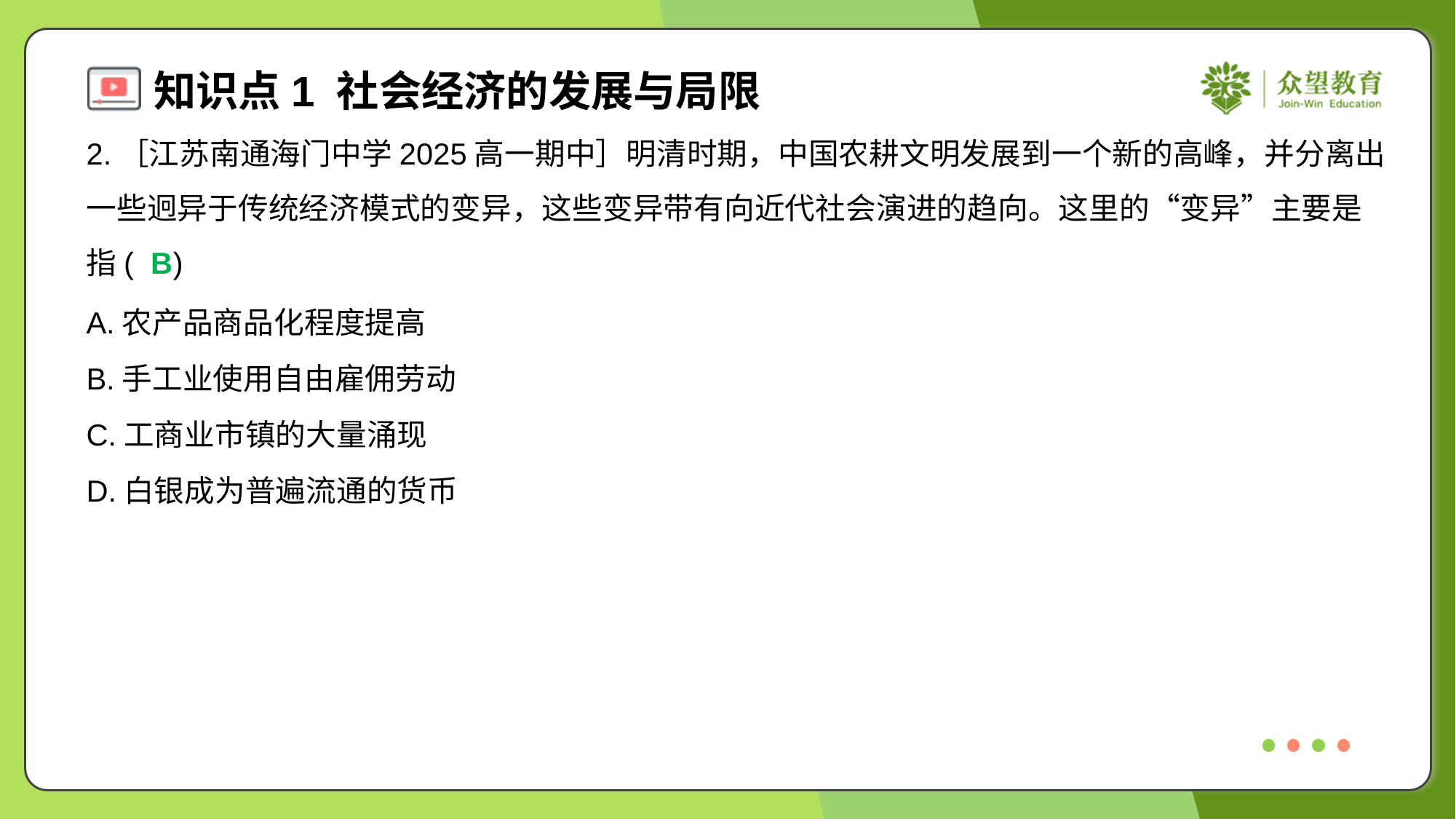

2.［江苏南通海门中学2025高一期中］明清时期，中国农耕文明发展到一个新的高峰，并分离出
一些迥异于传统经济模式的变异，这些变异带有向近代社会演进的趋向。这里的“变异”主要是
指(     )
B
A.农产品商品化程度提高
B.手工业使用自由雇佣劳动
C.工商业市镇的大量涌现
D.白银成为普遍流通的货币